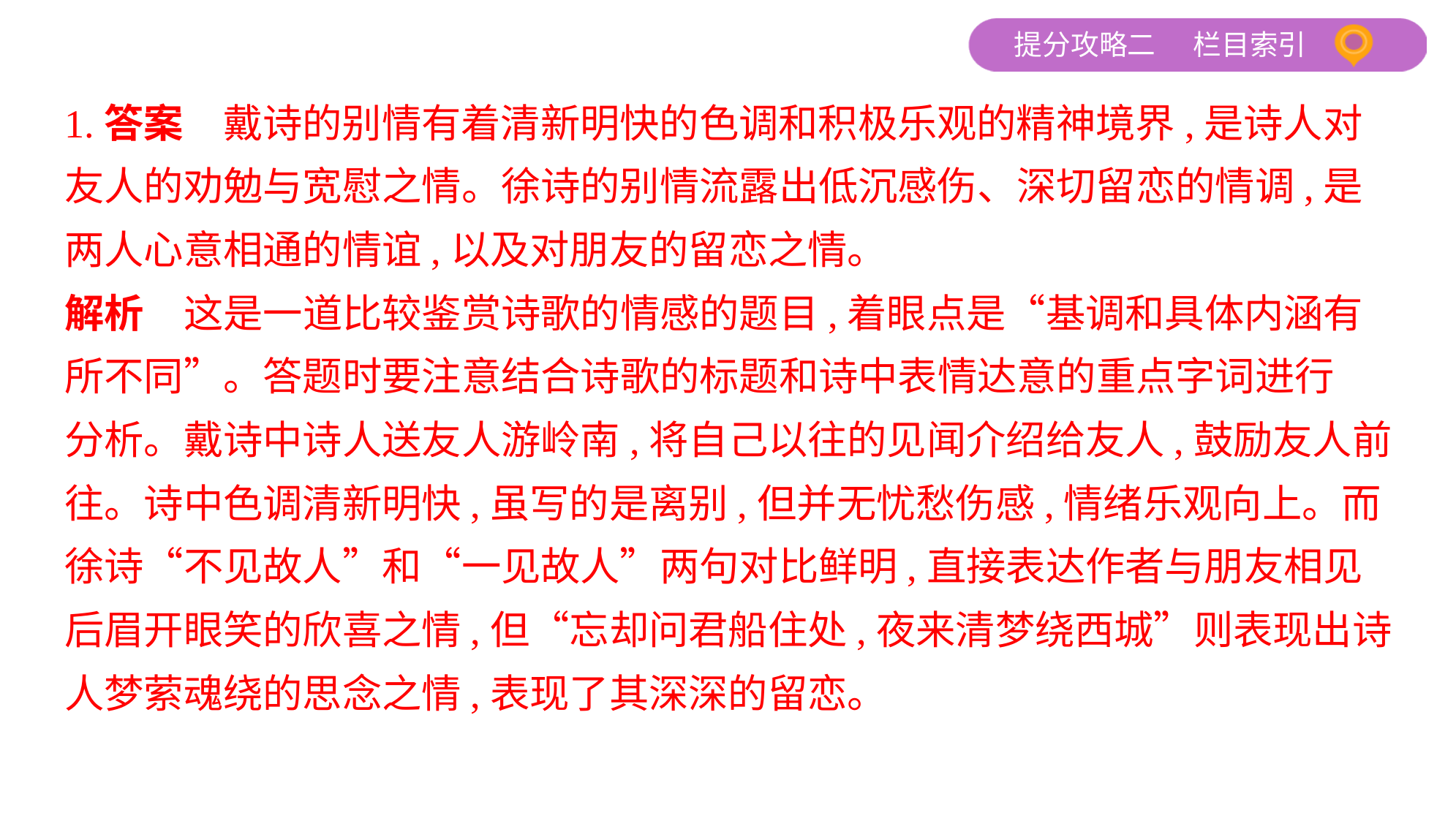

1.答案　戴诗的别情有着清新明快的色调和积极乐观的精神境界,是诗人对
友人的劝勉与宽慰之情。徐诗的别情流露出低沉感伤、深切留恋的情调,是
两人心意相通的情谊,以及对朋友的留恋之情。
解析　这是一道比较鉴赏诗歌的情感的题目,着眼点是“基调和具体内涵有
所不同”。答题时要注意结合诗歌的标题和诗中表情达意的重点字词进行
分析。戴诗中诗人送友人游岭南,将自己以往的见闻介绍给友人,鼓励友人前
往。诗中色调清新明快,虽写的是离别,但并无忧愁伤感,情绪乐观向上。而
徐诗“不见故人”和“一见故人”两句对比鲜明,直接表达作者与朋友相见
后眉开眼笑的欣喜之情,但“忘却问君船住处,夜来清梦绕西城”则表现出诗
人梦萦魂绕的思念之情,表现了其深深的留恋。